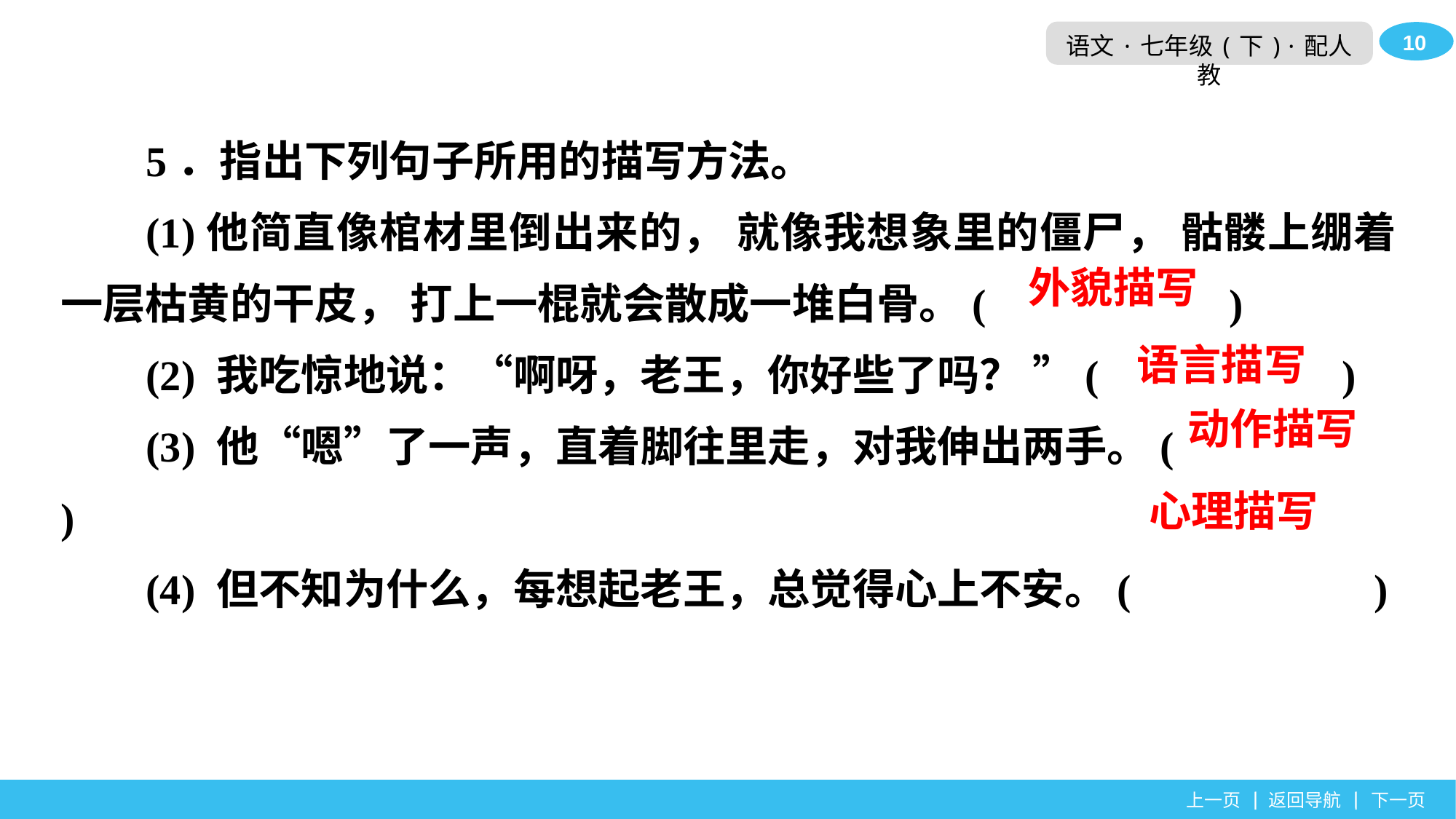

5．指出下列句子所用的描写方法。
(1)他简直像棺材里倒出来的， 就像我想象里的僵尸， 骷髅上绷着一层枯黄的干皮， 打上一棍就会散成一堆白骨。(　　　　　 )
(2) 我吃惊地说：“啊呀，老王，你好些了吗？ ”(　　　　　 )
(3) 他“嗯”了一声，直着脚往里走，对我伸出两手。(　　　　　 )
(4) 但不知为什么，每想起老王，总觉得心上不安。(　　　　　 )

外貌描写
语言描写
动作描写
心理描写